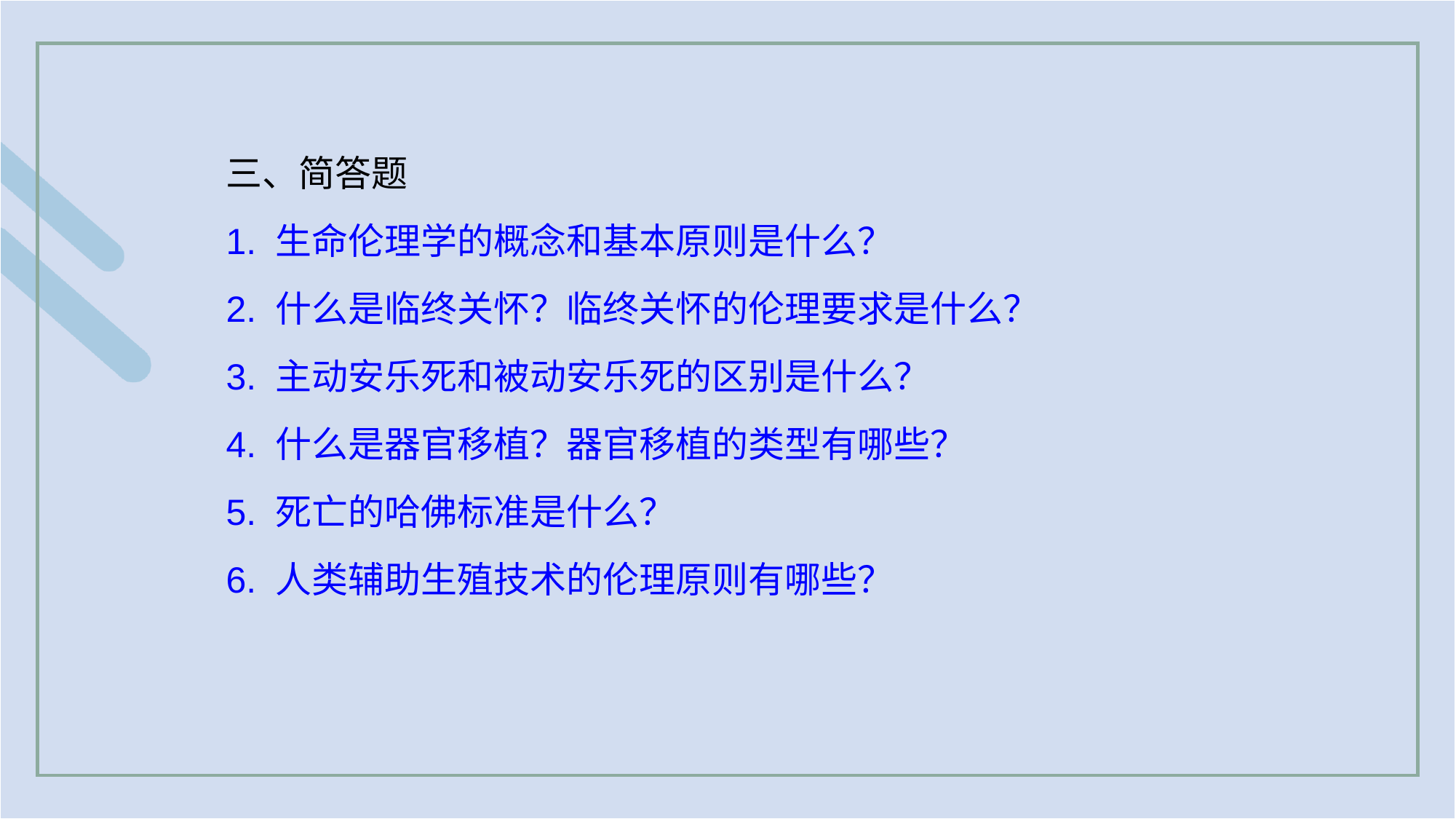

三、简答题
1. 生命伦理学的概念和基本原则是什么？
2. 什么是临终关怀？临终关怀的伦理要求是什么？
3. 主动安乐死和被动安乐死的区别是什么？
4. 什么是器官移植？器官移植的类型有哪些？
5. 死亡的哈佛标准是什么？
6. 人类辅助生殖技术的伦理原则有哪些？